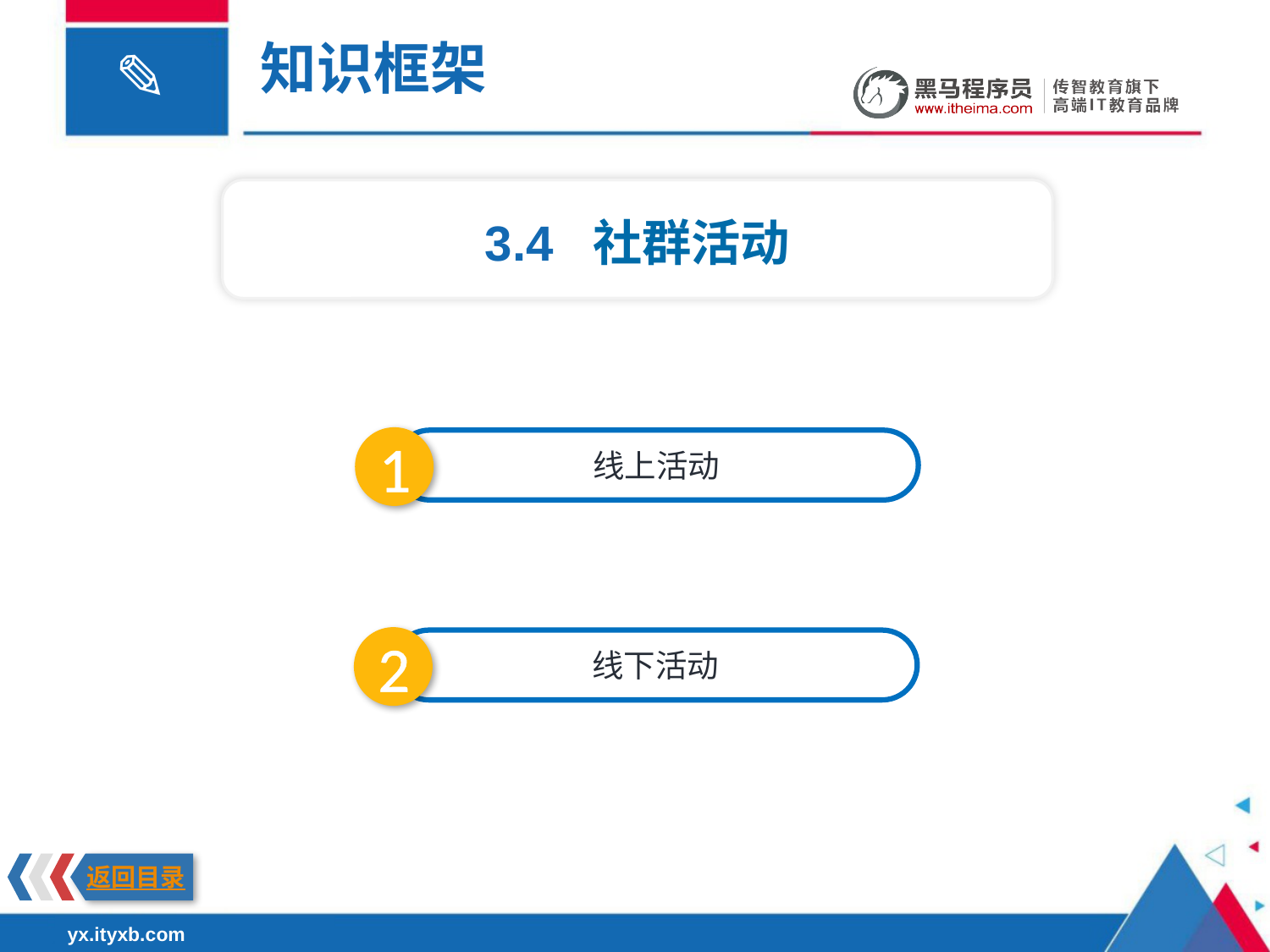

知识框架

3.4  社群活动
1
线上活动
2
线下活动

返回目录